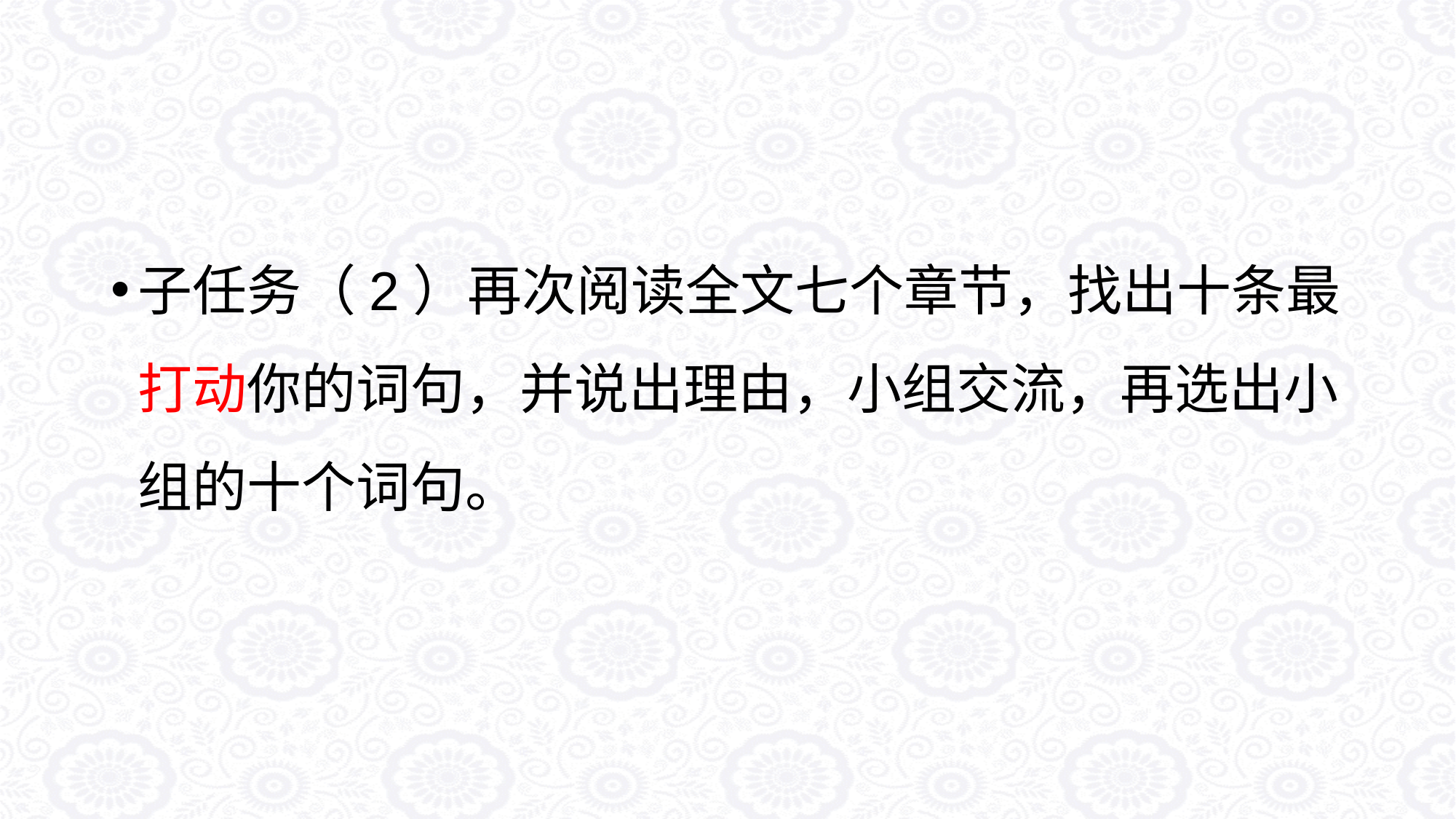

子任务（2）再次阅读全文七个章节，找出十条最打动你的词句，并说出理由，小组交流，再选出小组的十个词句。